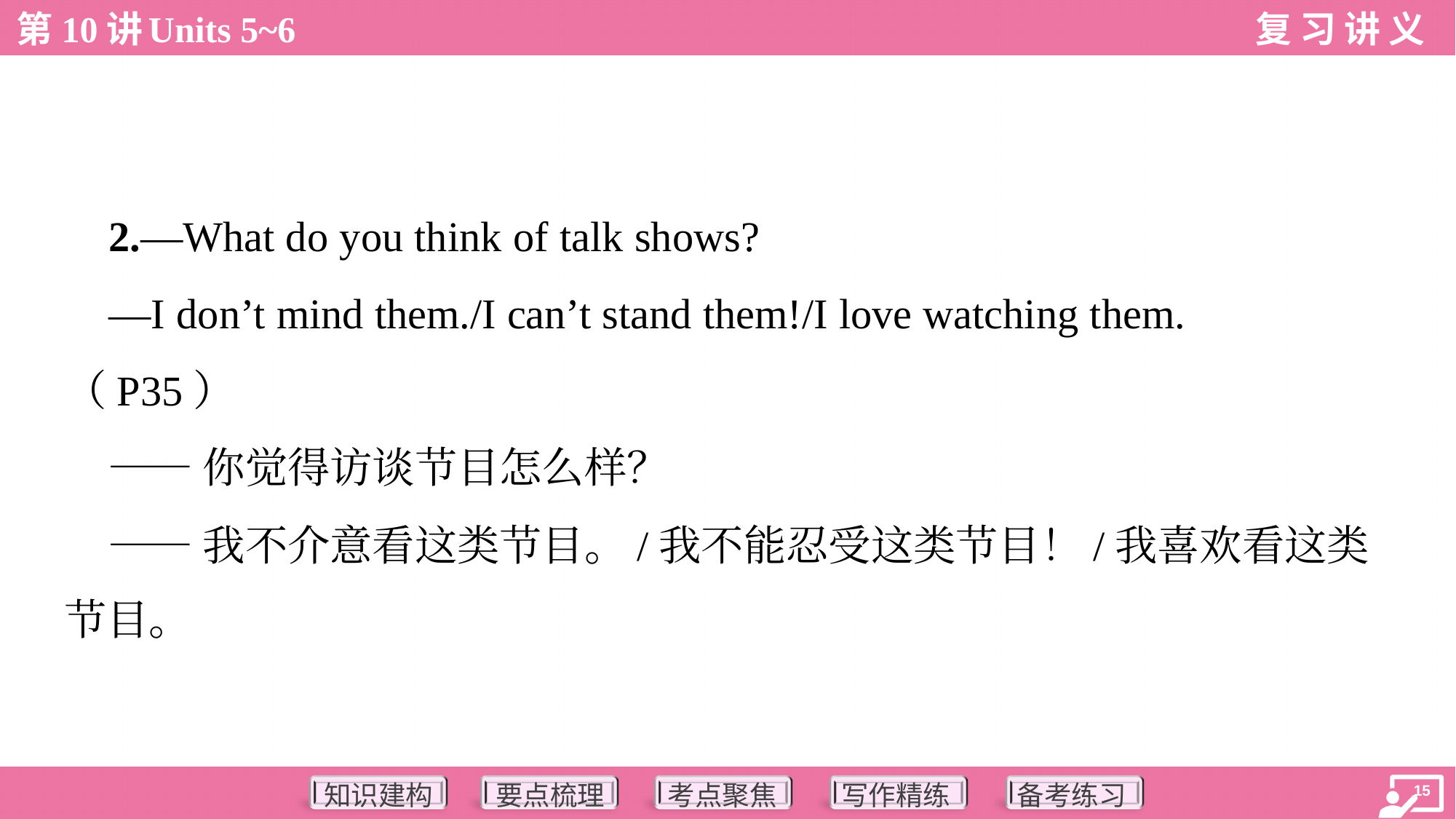

2.—What do you think of talk shows?
    —I don’t mind them./I can’t stand them!/I love watching them.
（P35）
    ——你觉得访谈节目怎么样？
    ——我不介意看这类节目。/我不能忍受这类节目！/我喜欢看这类
节目。